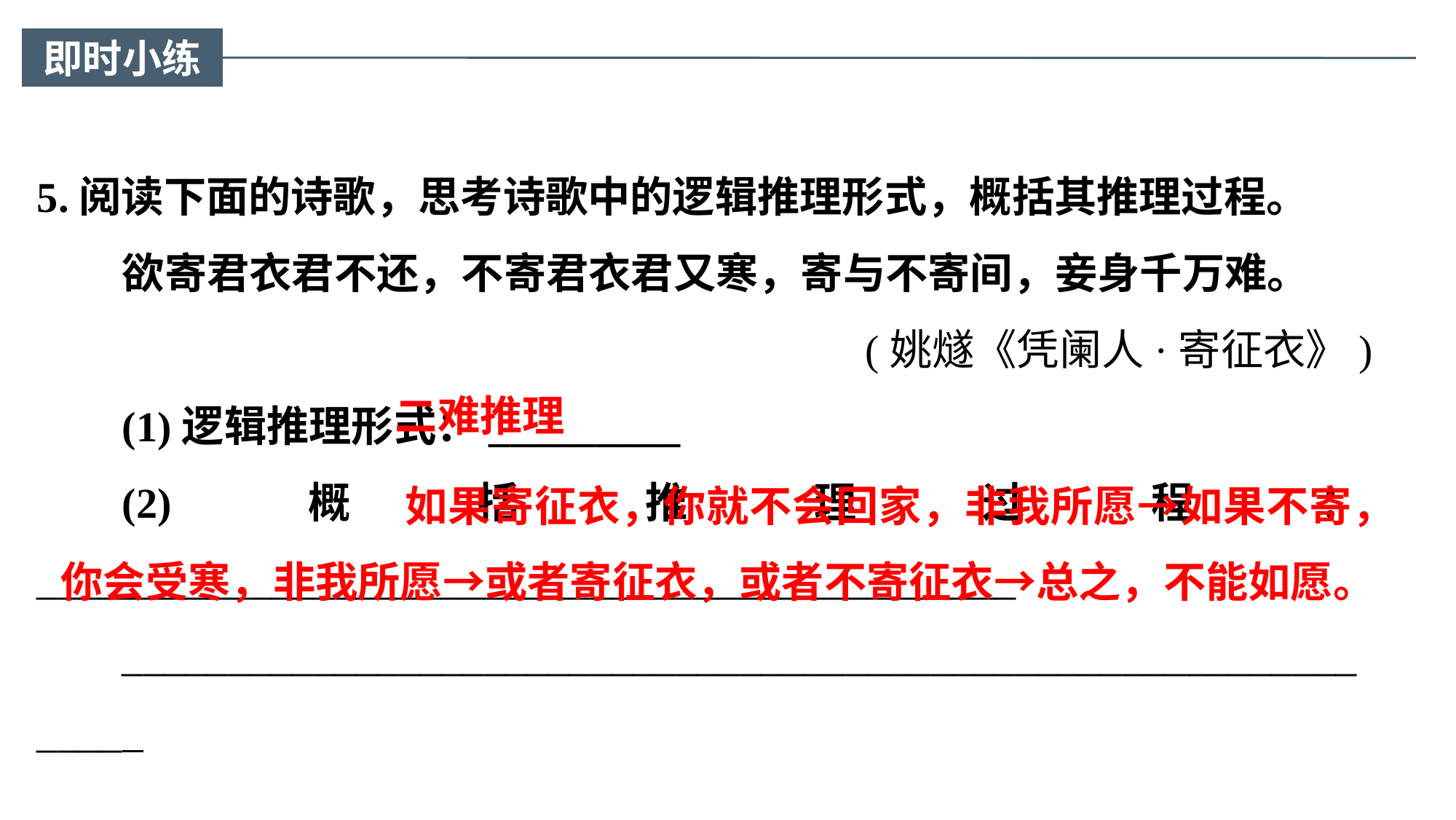

即时小练
5.阅读下面的诗歌，思考诗歌中的逻辑推理形式，概括其推理过程。
欲寄君衣君不还，不寄君衣君又寒，寄与不寄间，妾身千万难。
(姚燧《凭阑人·寄征衣》)
(1)逻辑推理形式：_________
(2)概括推理过程：______________________________________________
______________________________________________________________
二难推理
                                 如果寄征衣，你就不会回家，非我所愿→如果不寄，你会受寒，非我所愿→或者寄征衣，或者不寄征衣→总之，不能如愿。